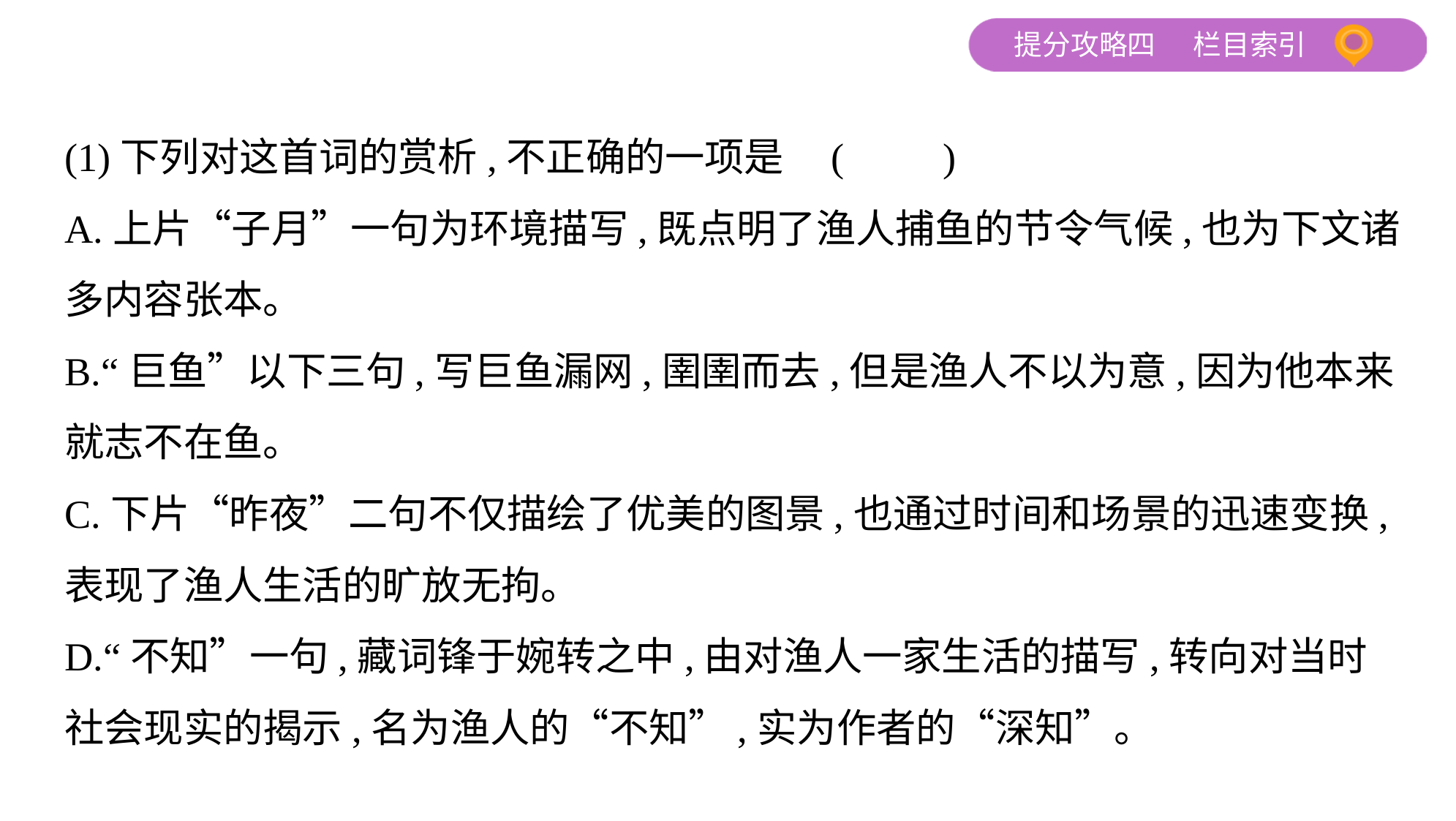

(1)下列对这首词的赏析,不正确的一项是 (　　)
A.上片“子月”一句为环境描写,既点明了渔人捕鱼的节令气候,也为下文诸
多内容张本。
B.“巨鱼”以下三句,写巨鱼漏网,圉圉而去,但是渔人不以为意,因为他本来
就志不在鱼。
C.下片“昨夜”二句不仅描绘了优美的图景,也通过时间和场景的迅速变换,
表现了渔人生活的旷放无拘。
D.“不知”一句,藏词锋于婉转之中,由对渔人一家生活的描写,转向对当时
社会现实的揭示,名为渔人的“不知”,实为作者的“深知”。